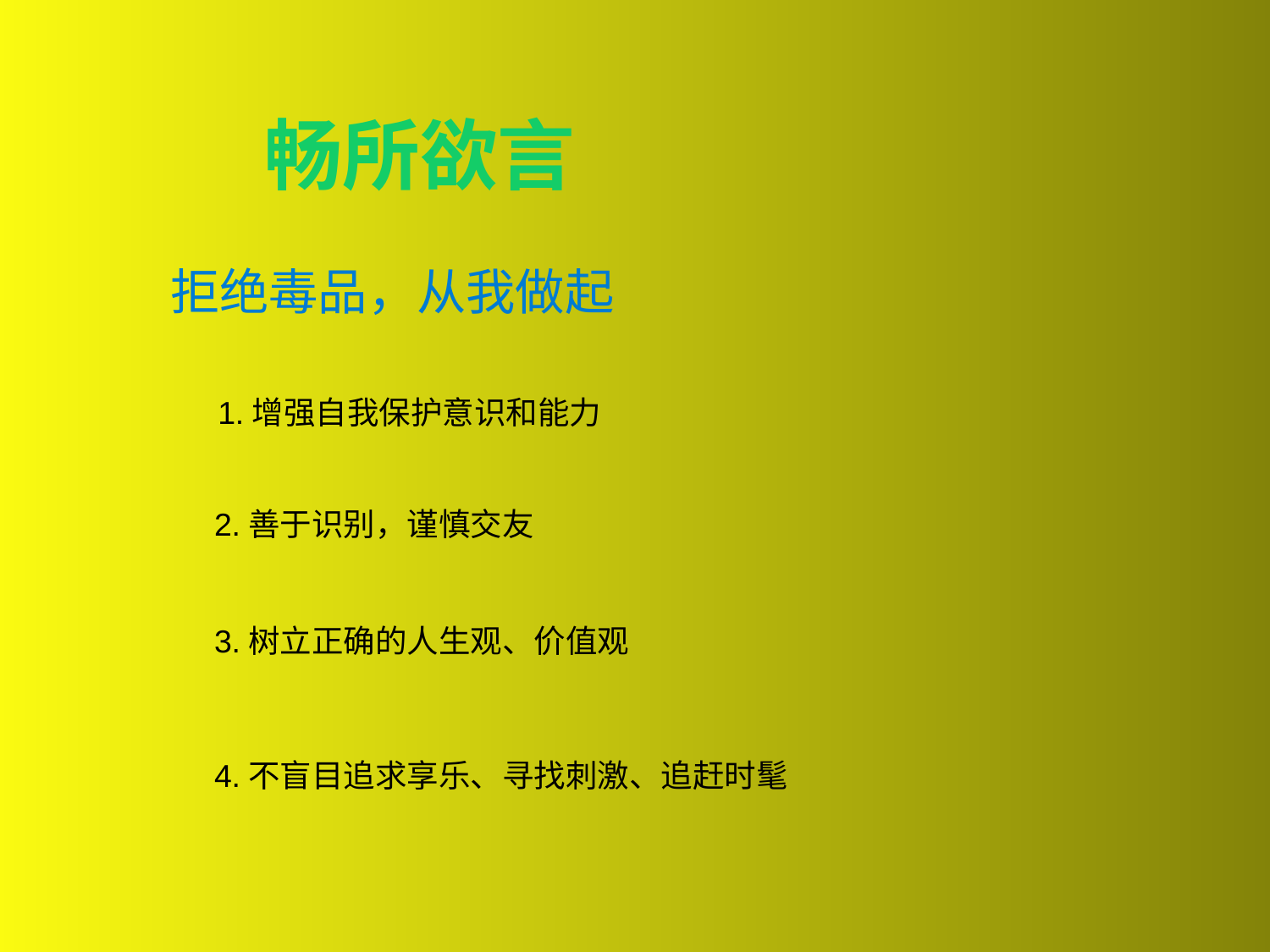

畅所欲言
拒绝毒品，从我做起
1.增强自我保护意识和能力
2.善于识别，谨慎交友
3.树立正确的人生观、价值观
4.不盲目追求享乐、寻找刺激、追赶时髦